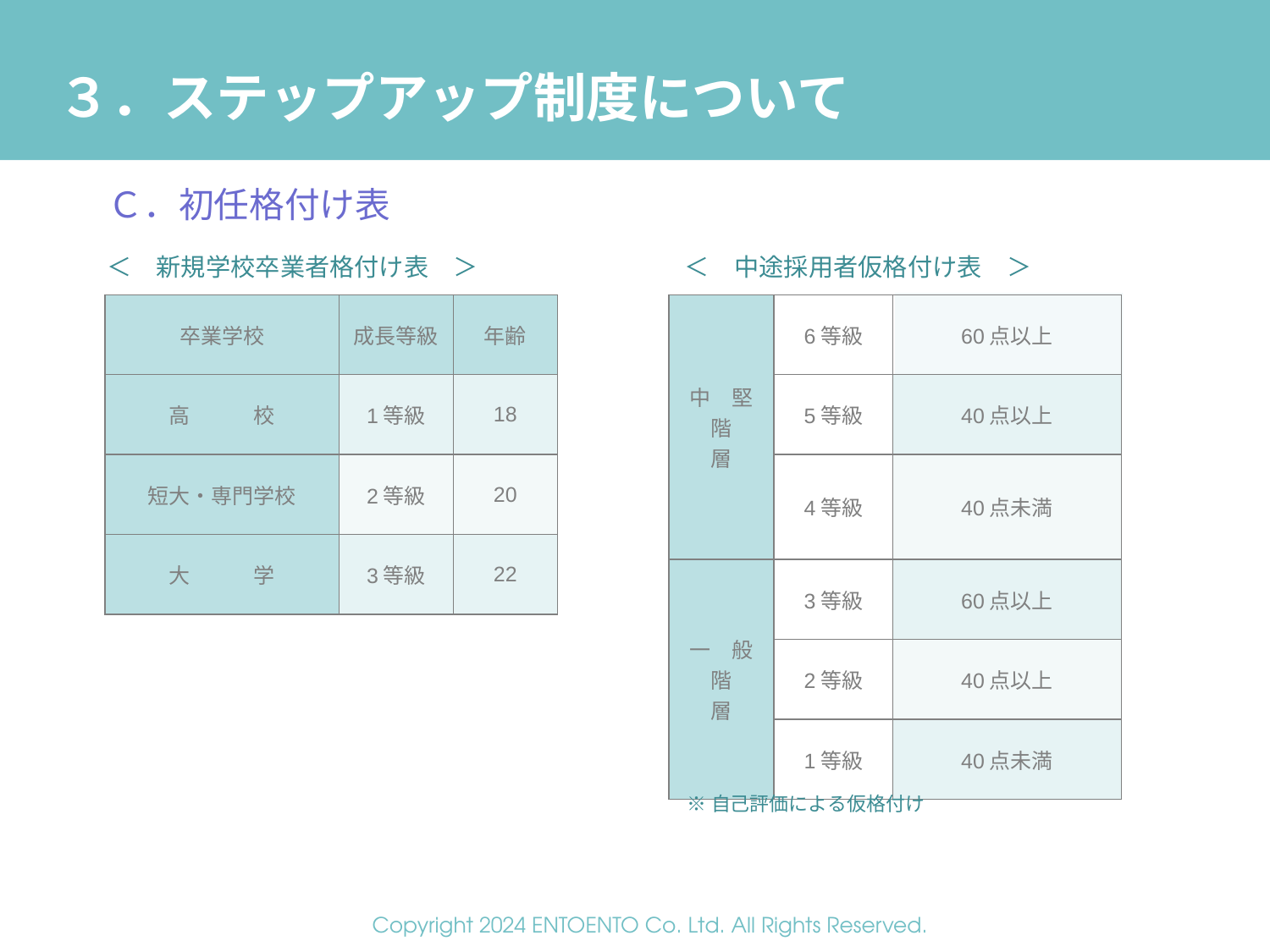

# ３．ステップアップ制度について
Ｃ．初任格付け表
＜　新規学校卒業者格付け表　＞
＜　中途採用者仮格付け表　＞

| 卒業学校 | 成長等級 | 年齢 |
| --- | --- | --- |
| 高　　　校 | 1等級 | 18 |
| 短大・専門学校 | 2等級 | 20 |
| 大　　　学 | 3等級 | 22 |
| 中　堅　階　層 | 6等級 | 60点以上 |
| --- | --- | --- |
|  | 5等級 | 40点以上 |
|  | 4等級 | 40点未満 |
| 一　般　階　層 | 3等級 | 60点以上 |
|  | 2等級 | 40点以上 |
|  | 1等級 | 40点未満 |
※自己評価による仮格付け
Copyright 2024 ENTOENTO Co. Ltd. All Rights Reserved.